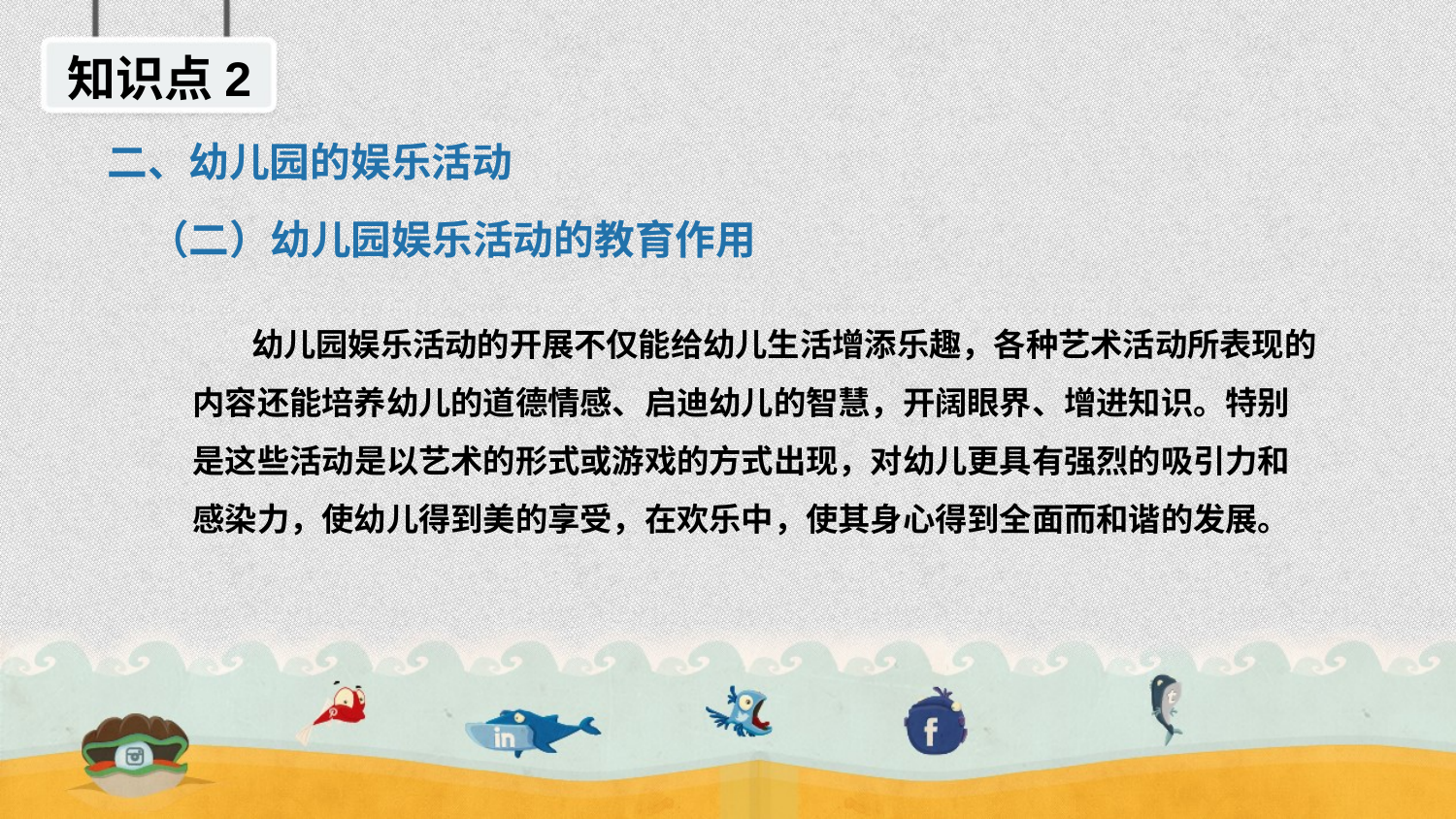

知识点2
二、幼儿园的娱乐活动
（二）幼儿园娱乐活动的教育作用
       幼儿园娱乐活动的开展不仅能给幼儿生活增添乐趣，各种艺术活动所表现的内容还能培养幼儿的道德情感、启迪幼儿的智慧，开阔眼界、增进知识。特别是这些活动是以艺术的形式或游戏的方式出现，对幼儿更具有强烈的吸引力和感染力，使幼儿得到美的享受，在欢乐中，使其身心得到全面而和谐的发展。